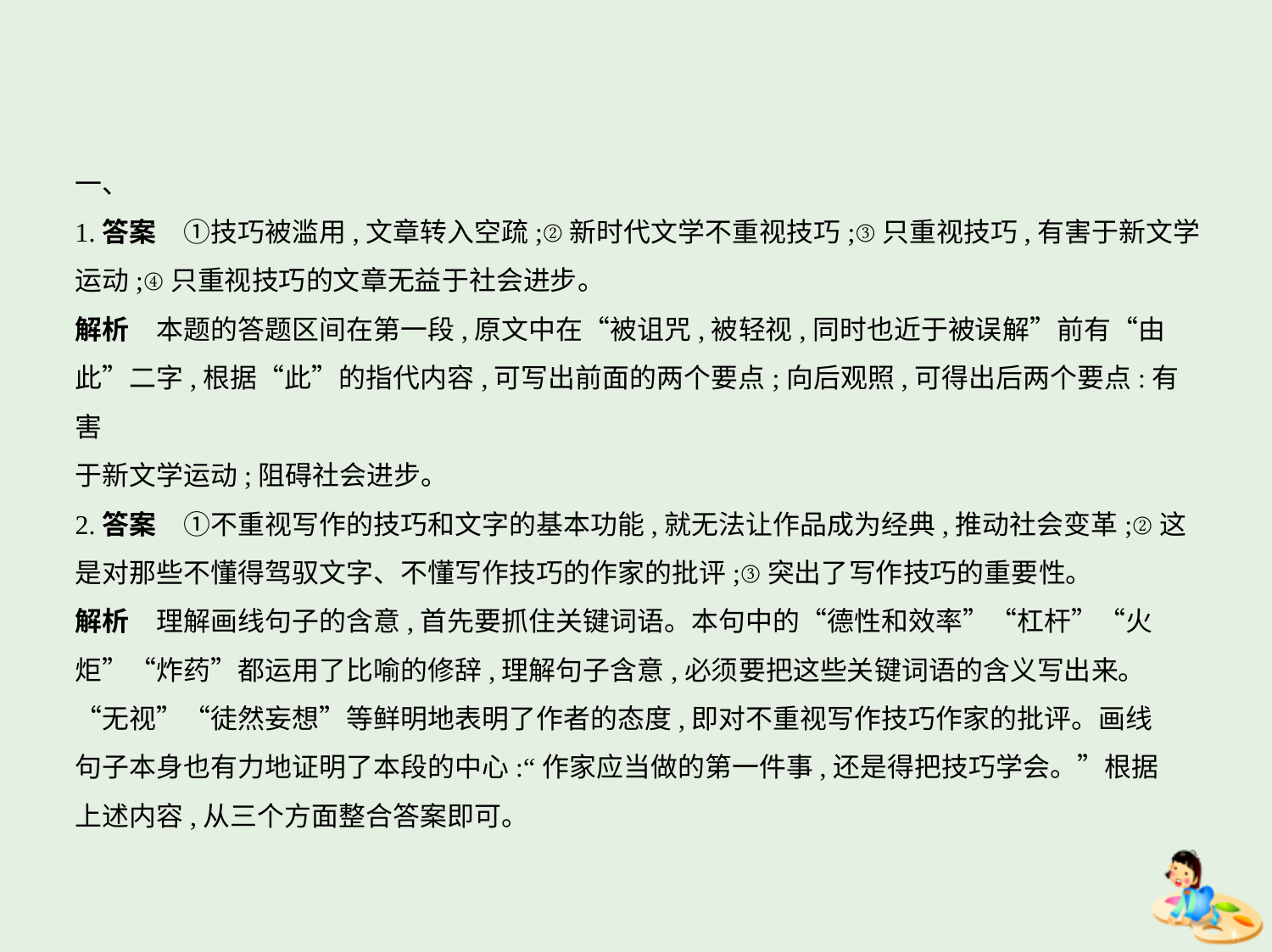

一、
1.答案　①技巧被滥用,文章转入空疏;②新时代文学不重视技巧;③只重视技巧,有害于新文学
运动;④只重视技巧的文章无益于社会进步。
解析　本题的答题区间在第一段,原文中在“被诅咒,被轻视,同时也近于被误解”前有“由
此”二字,根据“此”的指代内容,可写出前面的两个要点;向后观照,可得出后两个要点:有害
于新文学运动;阻碍社会进步。
2.答案　①不重视写作的技巧和文字的基本功能,就无法让作品成为经典,推动社会变革;②这
是对那些不懂得驾驭文字、不懂写作技巧的作家的批评;③突出了写作技巧的重要性。
解析　理解画线句子的含意,首先要抓住关键词语。本句中的“德性和效率”“杠杆”“火
炬”“炸药”都运用了比喻的修辞,理解句子含意,必须要把这些关键词语的含义写出来。
“无视”“徒然妄想”等鲜明地表明了作者的态度,即对不重视写作技巧作家的批评。画线
句子本身也有力地证明了本段的中心:“作家应当做的第一件事,还是得把技巧学会。”根据
上述内容,从三个方面整合答案即可。